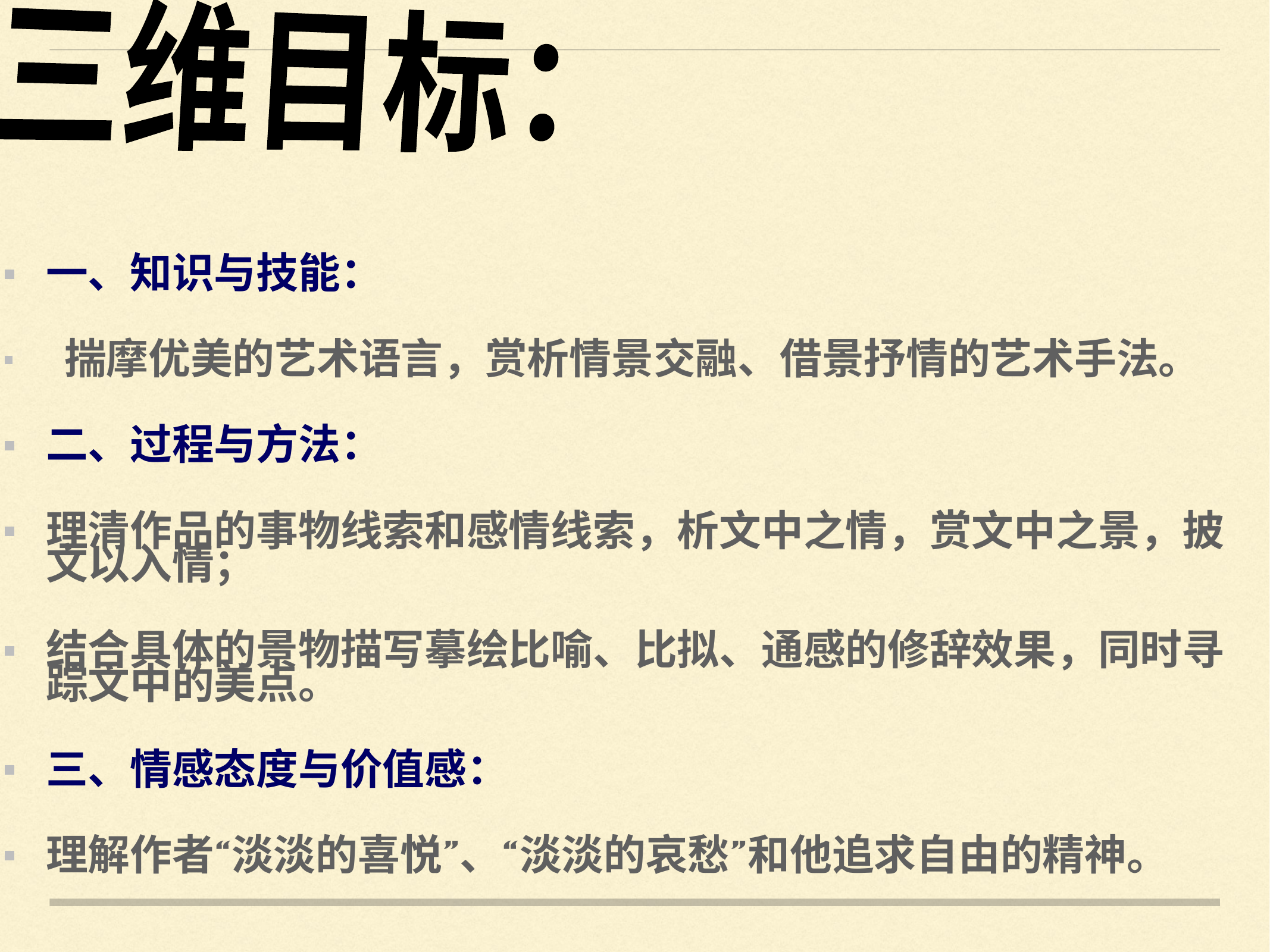

三维目标：

一、知识与技能：
 揣摩优美的艺术语言，赏析情景交融、借景抒情的艺术手法。
二、过程与方法：
理清作品的事物线索和感情线索，析文中之情，赏文中之景，披文以入情；
结合具体的景物描写摹绘比喻、比拟、通感的修辞效果，同时寻踪文中的美点。
三、情感态度与价值感：
理解作者“淡淡的喜悦”、“淡淡的哀愁”和他追求自由的精神。